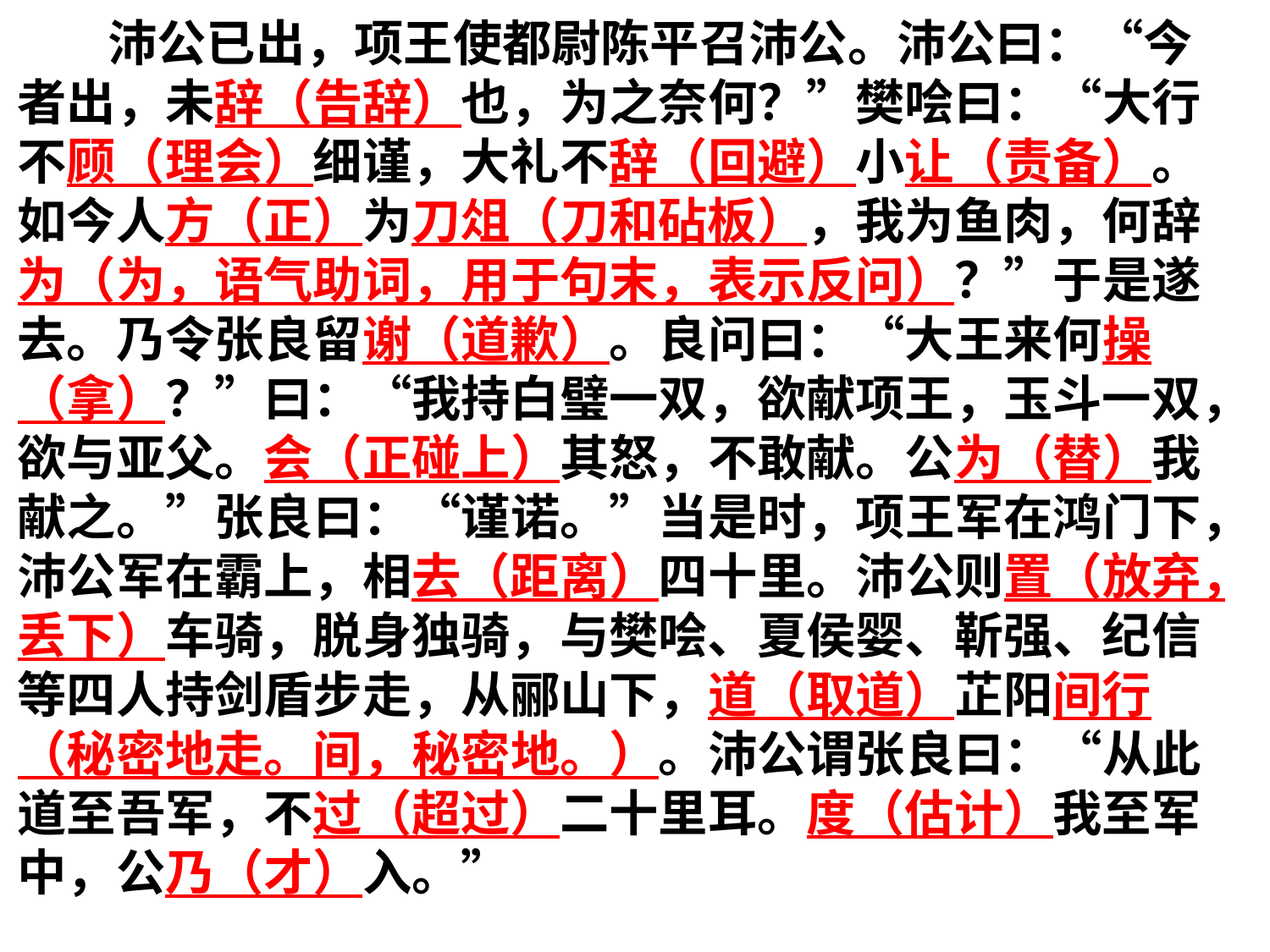

沛公已出，项王使都尉陈平召沛公。沛公曰：“今者出，未辞（告辞）也，为之奈何？”樊哙曰：“大行不顾（理会）细谨，大礼不辞（回避）小让（责备）。如今人方（正）为刀俎（刀和砧板），我为鱼肉，何辞为（为，语气助词，用于句末，表示反问）？”于是遂去。乃令张良留谢（道歉）。良问曰：“大王来何操（拿）？”曰：“我持白璧一双，欲献项王，玉斗一双，欲与亚父。会（正碰上）其怒，不敢献。公为（替）我献之。”张良曰：“谨诺。”当是时，项王军在鸿门下，沛公军在霸上，相去（距离）四十里。沛公则置（放弃，丢下）车骑，脱身独骑，与樊哙、夏侯婴、靳强、纪信等四人持剑盾步走，从郦山下，道（取道）芷阳间行（秘密地走。间，秘密地。）。沛公谓张良曰：“从此道至吾军，不过（超过）二十里耳。度（估计）我至军中，公乃（才）入。”